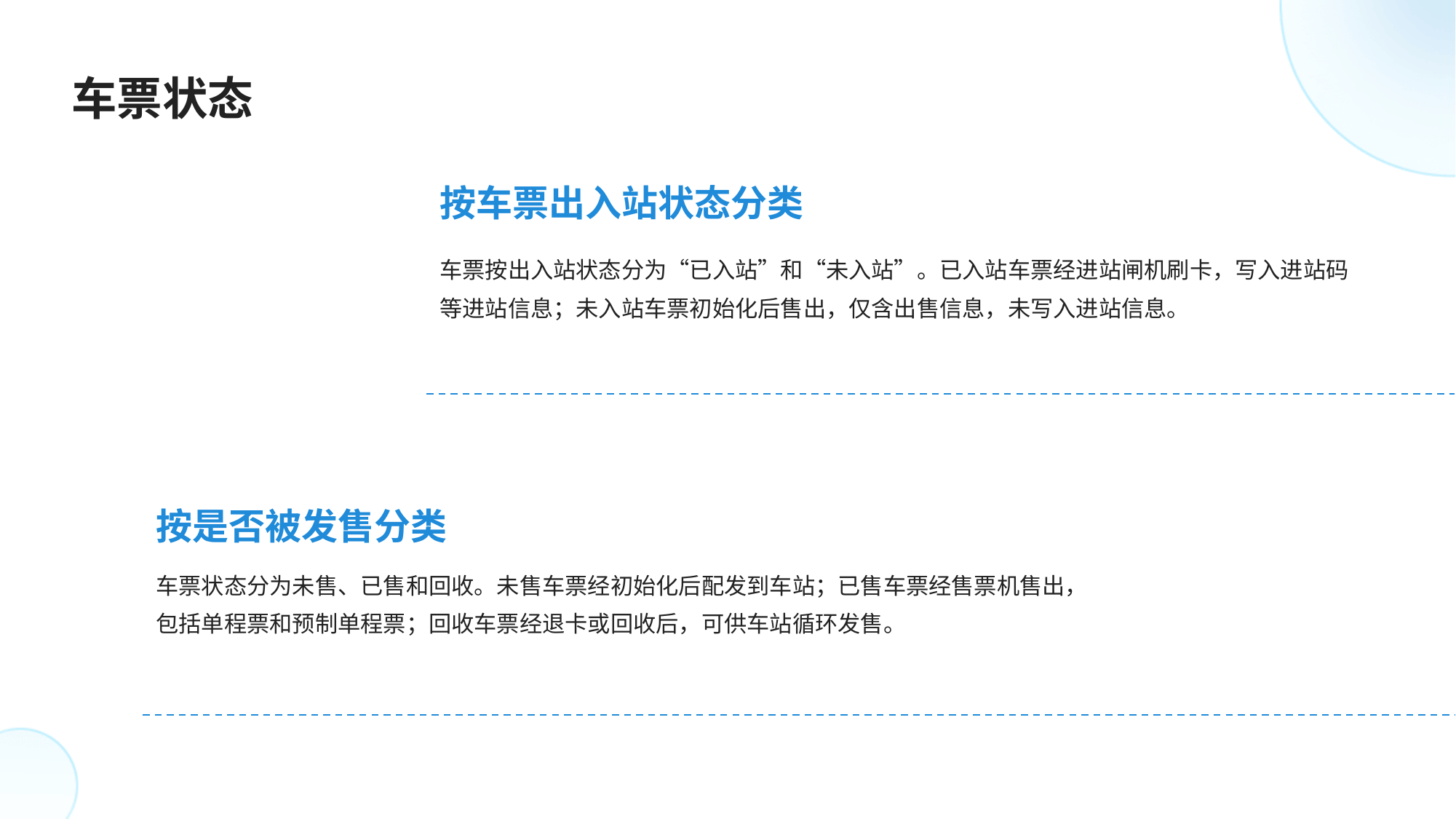

车票状态
按车票出入站状态分类
车票按出入站状态分为“已入站”和“未入站”。已入站车票经进站闸机刷卡，写入进站码等进站信息；未入站车票初始化后售出，仅含出售信息，未写入进站信息。
按是否被发售分类
车票状态分为未售、已售和回收。未售车票经初始化后配发到车站；已售车票经售票机售出，包括单程票和预制单程票；回收车票经退卡或回收后，可供车站循环发售。